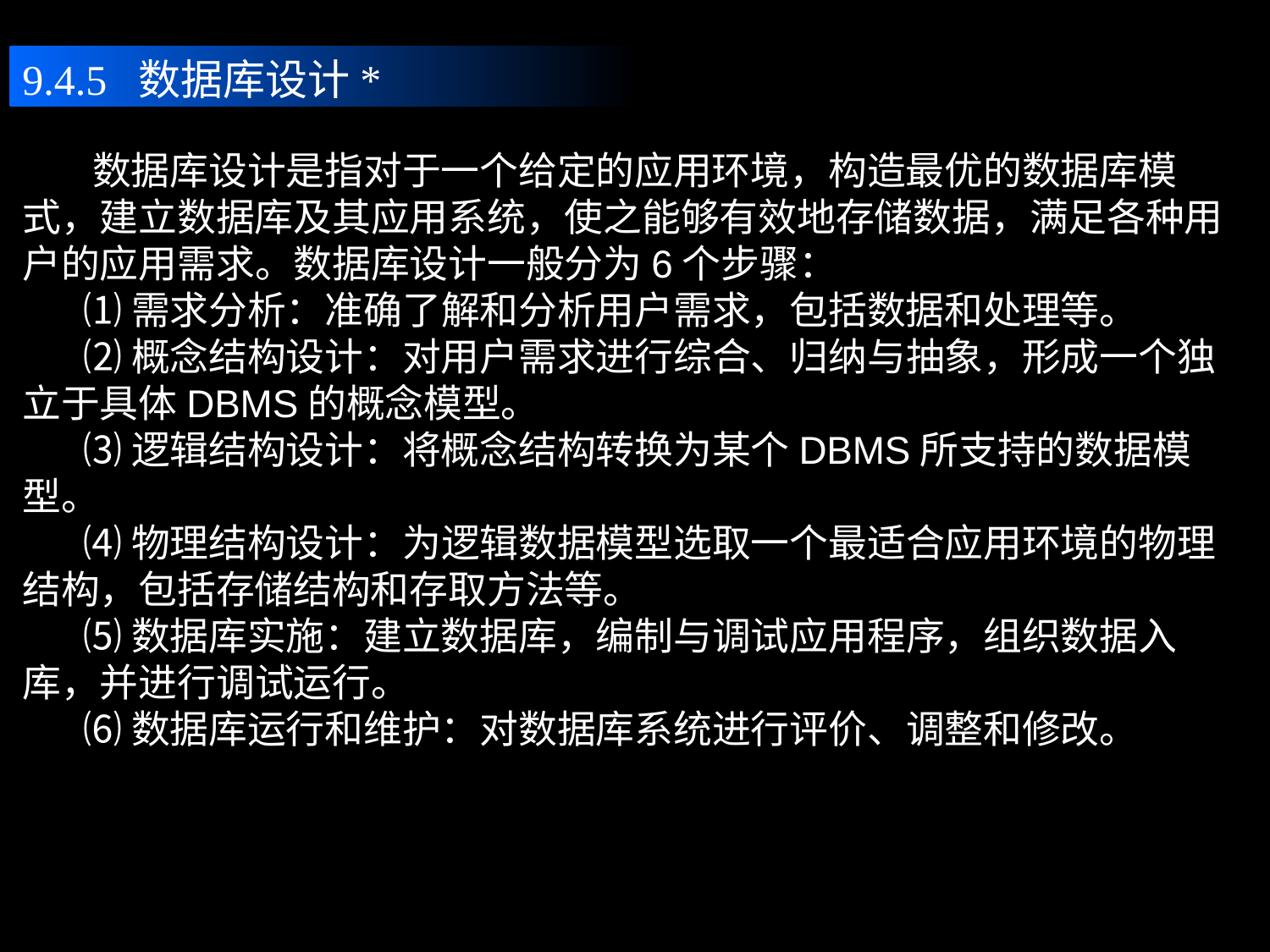

9.4.5  数据库设计*
       数据库设计是指对于一个给定的应用环境，构造最优的数据库模式，建立数据库及其应用系统，使之能够有效地存储数据，满足各种用户的应用需求。数据库设计一般分为6个步骤：
       ⑴需求分析：准确了解和分析用户需求，包括数据和处理等。
       ⑵概念结构设计：对用户需求进行综合、归纳与抽象，形成一个独立于具体DBMS的概念模型。
       ⑶逻辑结构设计：将概念结构转换为某个DBMS所支持的数据模型。
       ⑷物理结构设计：为逻辑数据模型选取一个最适合应用环境的物理结构，包括存储结构和存取方法等。
       ⑸数据库实施：建立数据库，编制与调试应用程序，组织数据入库，并进行调试运行。
       ⑹数据库运行和维护：对数据库系统进行评价、调整和修改。